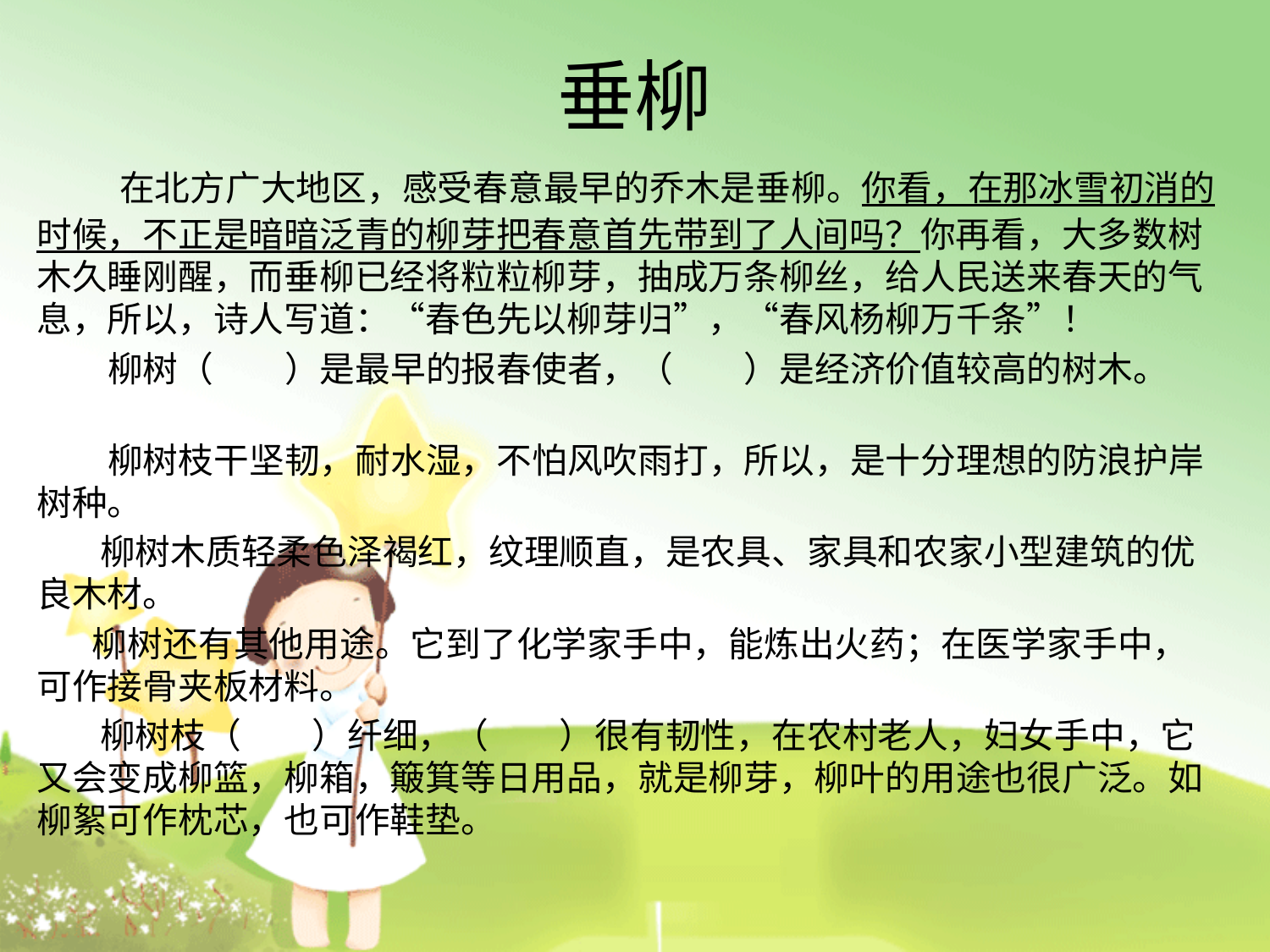

# 垂柳
 　在北方广大地区，感受春意最早的乔木是垂柳。你看，在那冰雪初消的时候，不正是暗暗泛青的柳芽把春意首先带到了人间吗？你再看，大多数树木久睡刚醒，而垂柳已经将粒粒柳芽，抽成万条柳丝，给人民送来春天的气息，所以，诗人写道：“春色先以柳芽归”，“春风杨柳万千条”！
        柳树（　　）是最早的报春使者，（　　）是经济价值较高的树木。
        柳树枝干坚韧，耐水湿，不怕风吹雨打，所以，是十分理想的防浪护岸树种。
       柳树木质轻柔色泽褐红，纹理顺直，是农具、家具和农家小型建筑的优良木材。
      柳树还有其他用途。它到了化学家手中，能炼出火药；在医学家手中，可作接骨夹板材料。
       柳树枝（　　）纤细，（　　）很有韧性，在农村老人，妇女手中，它又会变成柳篮，柳箱，簸箕等日用品，就是柳芽，柳叶的用途也很广泛。如柳絮可作枕芯，也可作鞋垫。